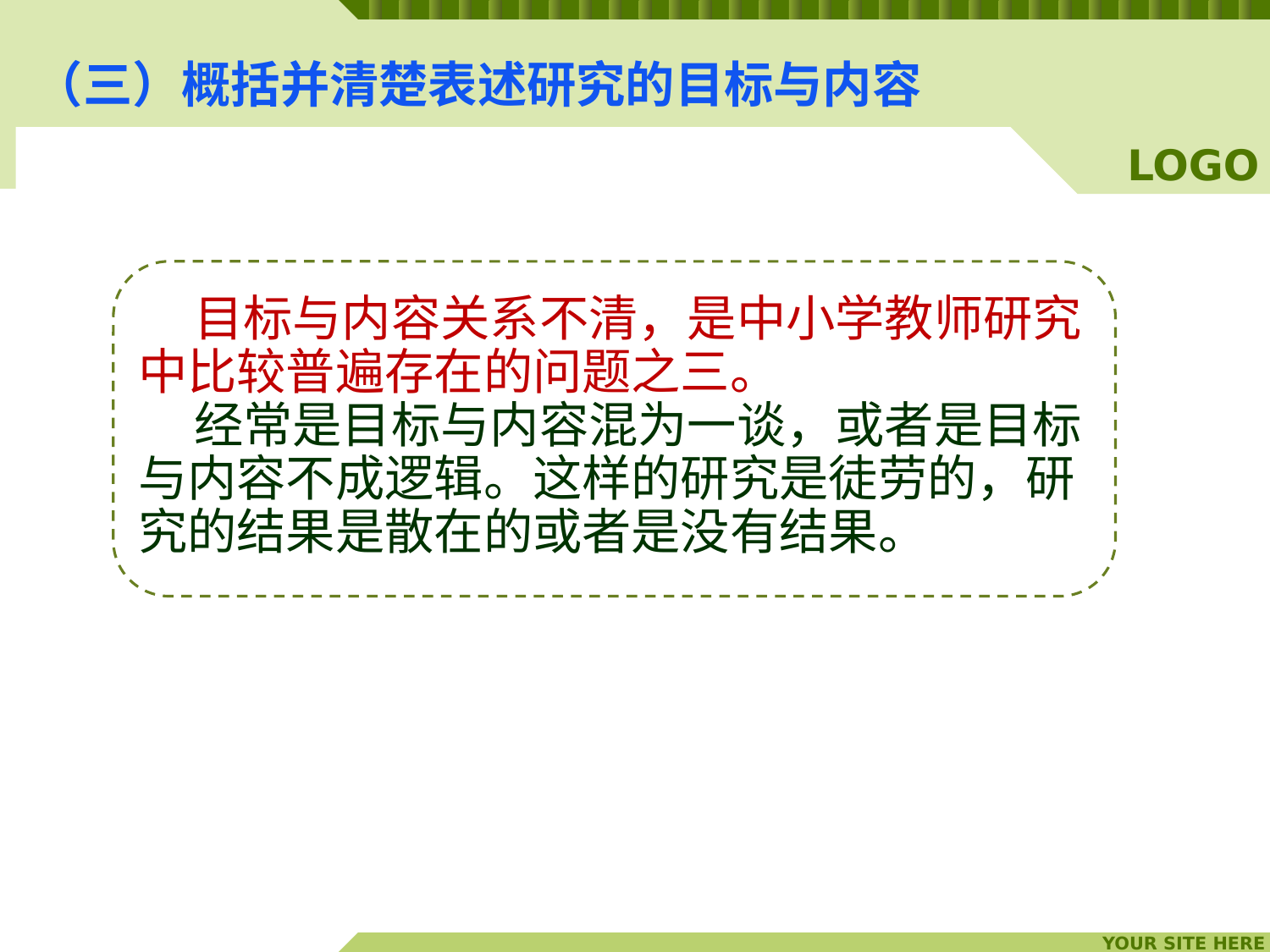

# （三）概括并清楚表述研究的目标与内容

    目标与内容关系不清，是中小学教师研究中比较普遍存在的问题之三。
    经常是目标与内容混为一谈，或者是目标与内容不成逻辑。这样的研究是徒劳的，研究的结果是散在的或者是没有结果。